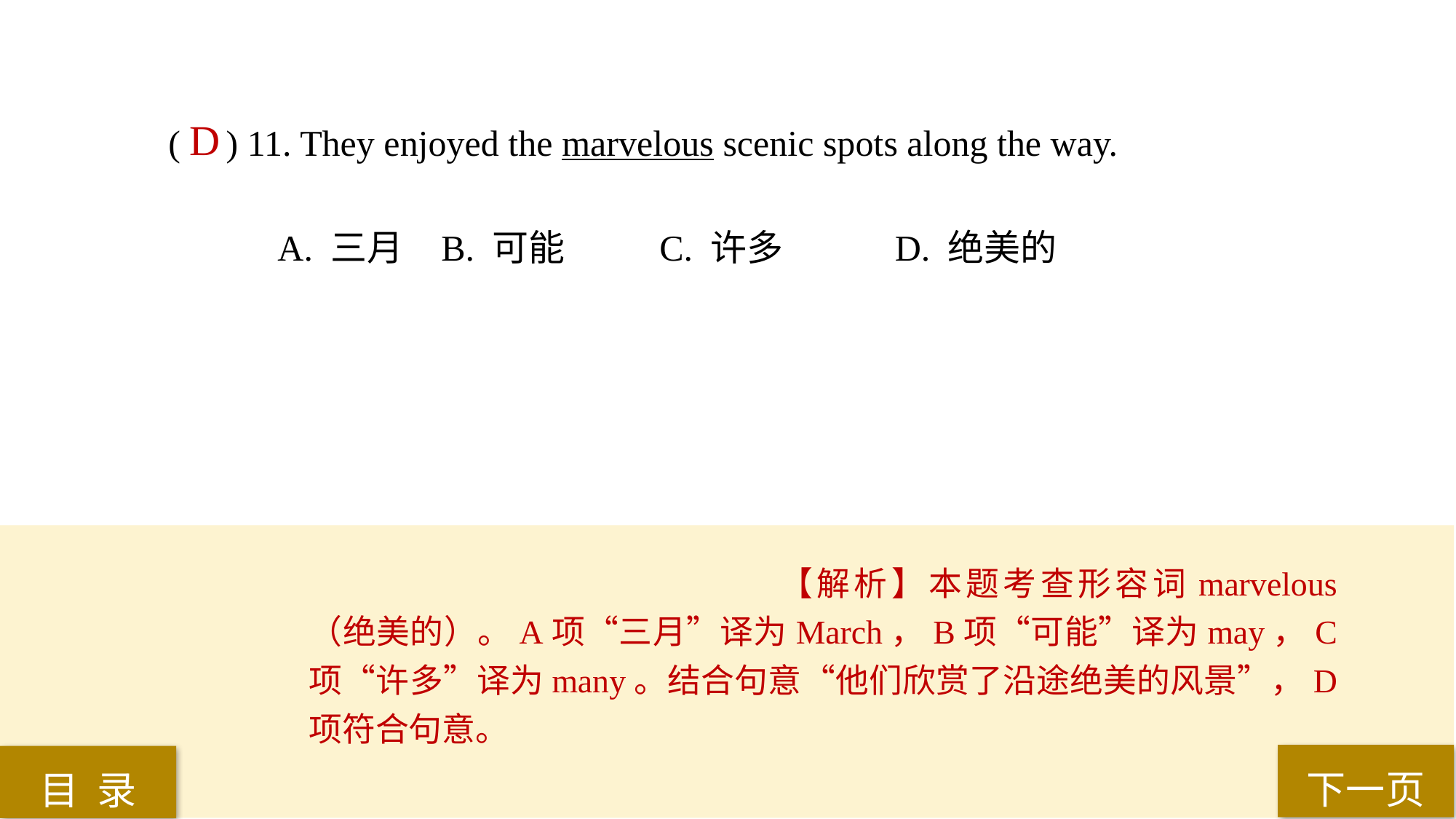

(     ) 11. They enjoyed the marvelous scenic spots along the way.

A. 三月 	B. 可能 	C. 许多	 D. 绝美的
D
【解析】本题考查形容词marvelous（绝美的）。A项“三月”译为March，B项“可能”译为may，C项“许多”译为many。结合句意“他们欣赏了沿途绝美的风景”，D项符合句意。